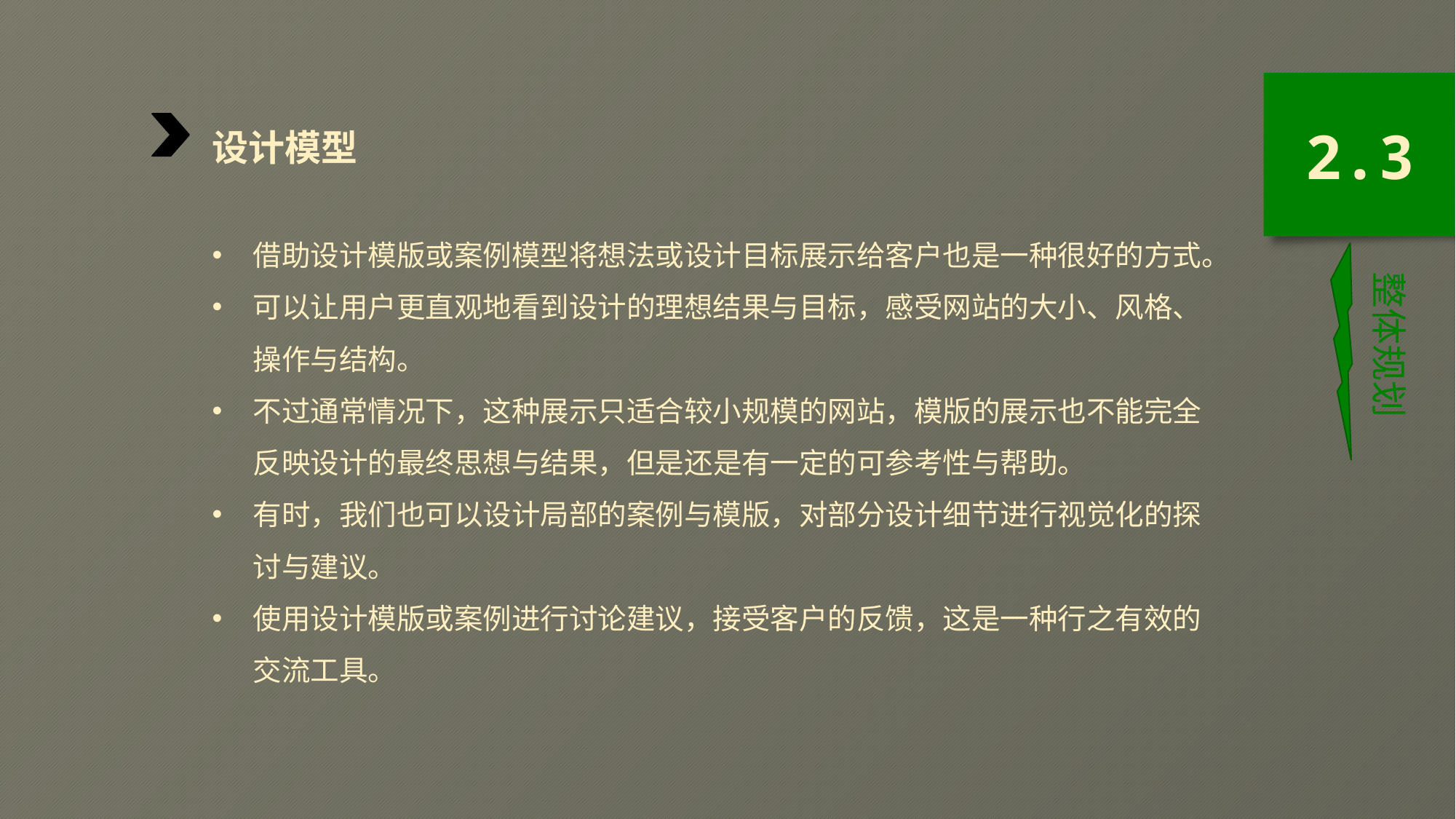

设计模型

借助设计模版或案例模型将想法或设计目标展示给客户也是一种很好的方式。
可以让用户更直观地看到设计的理想结果与目标，感受网站的大小、风格、操作与结构。
不过通常情况下，这种展示只适合较小规模的网站，模版的展示也不能完全反映设计的最终思想与结果，但是还是有一定的可参考性与帮助。
有时，我们也可以设计局部的案例与模版，对部分设计细节进行视觉化的探讨与建议。
使用设计模版或案例进行讨论建议，接受客户的反馈，这是一种行之有效的交流工具。

2.3

整体规划